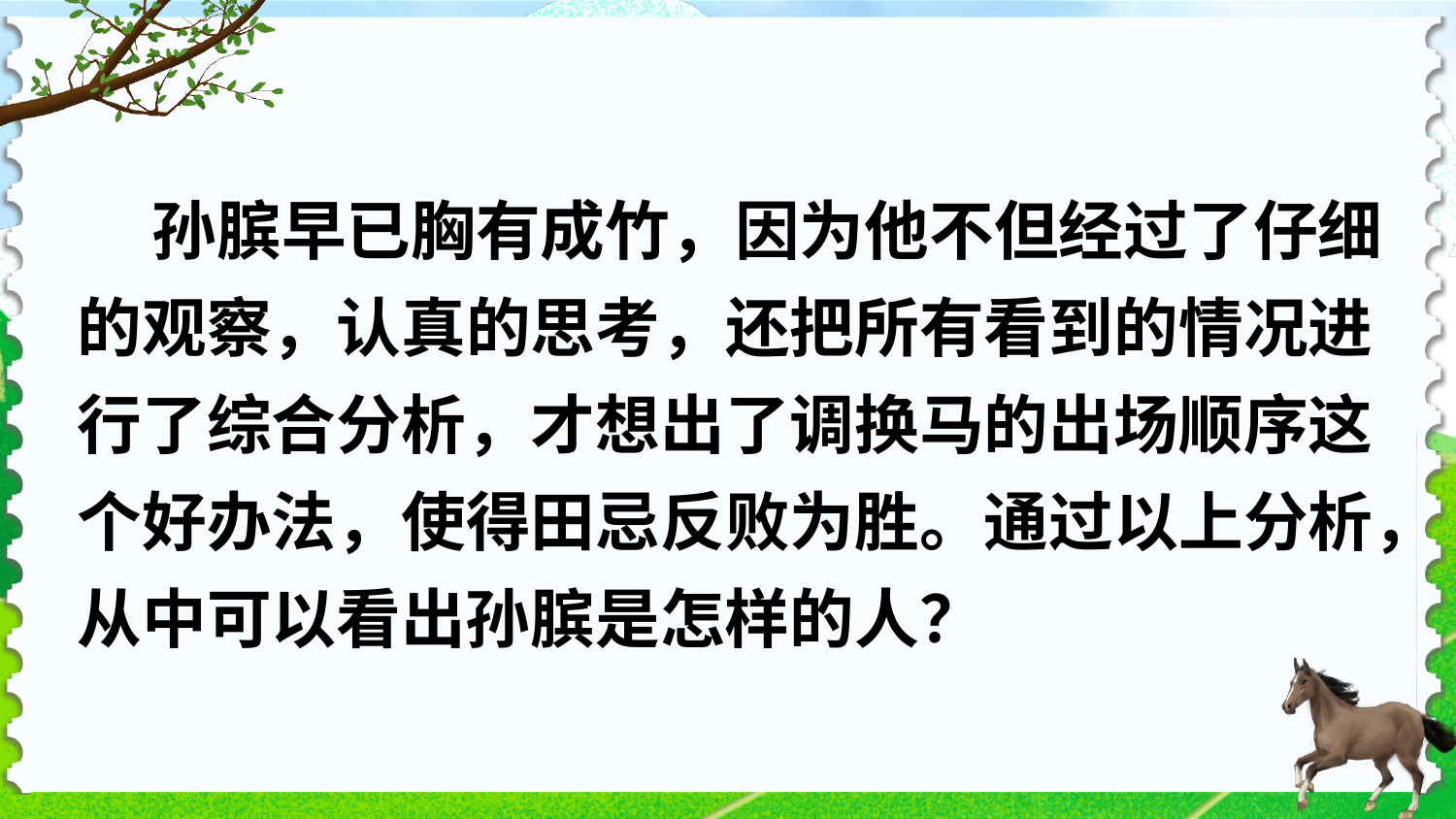

孙膑早已胸有成竹，因为他不但经过了仔细的观察，认真的思考，还把所有看到的情况进行了综合分析，才想出了调换马的出场顺序这个好办法，使得田忌反败为胜。通过以上分析，从中可以看出孙膑是怎样的人？